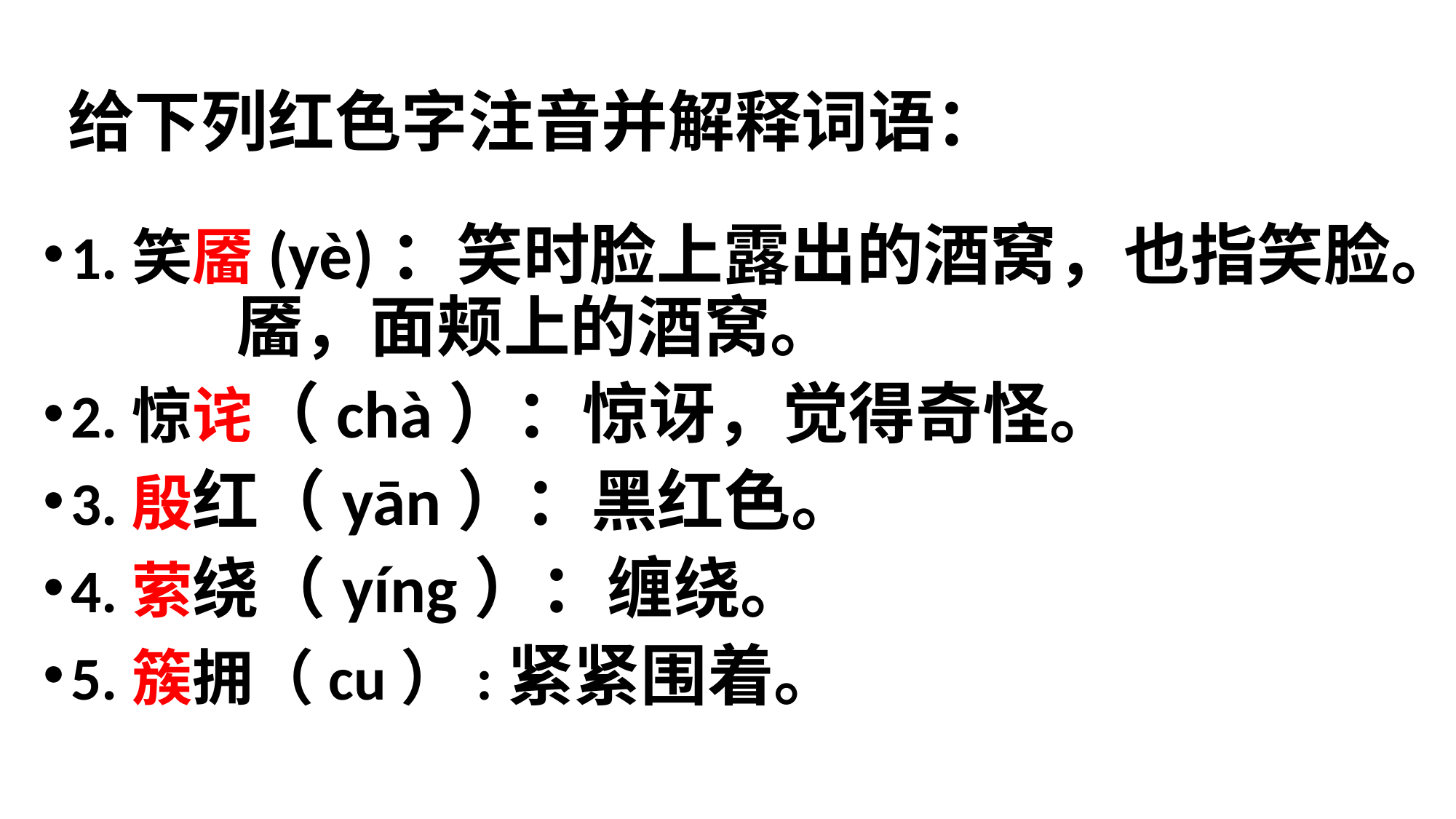

# 给下列红色字注音并解释词语：

1.笑靥(yè)：笑时脸上露出的酒窝，也指笑脸。           靥，面颊上的酒窝。
2.惊诧（chà）：惊讶，觉得奇怪。
3.殷红（yān）：黑红色。
4.萦绕（yíng）：缠绕。
5.簇拥（cu）:紧紧围着。